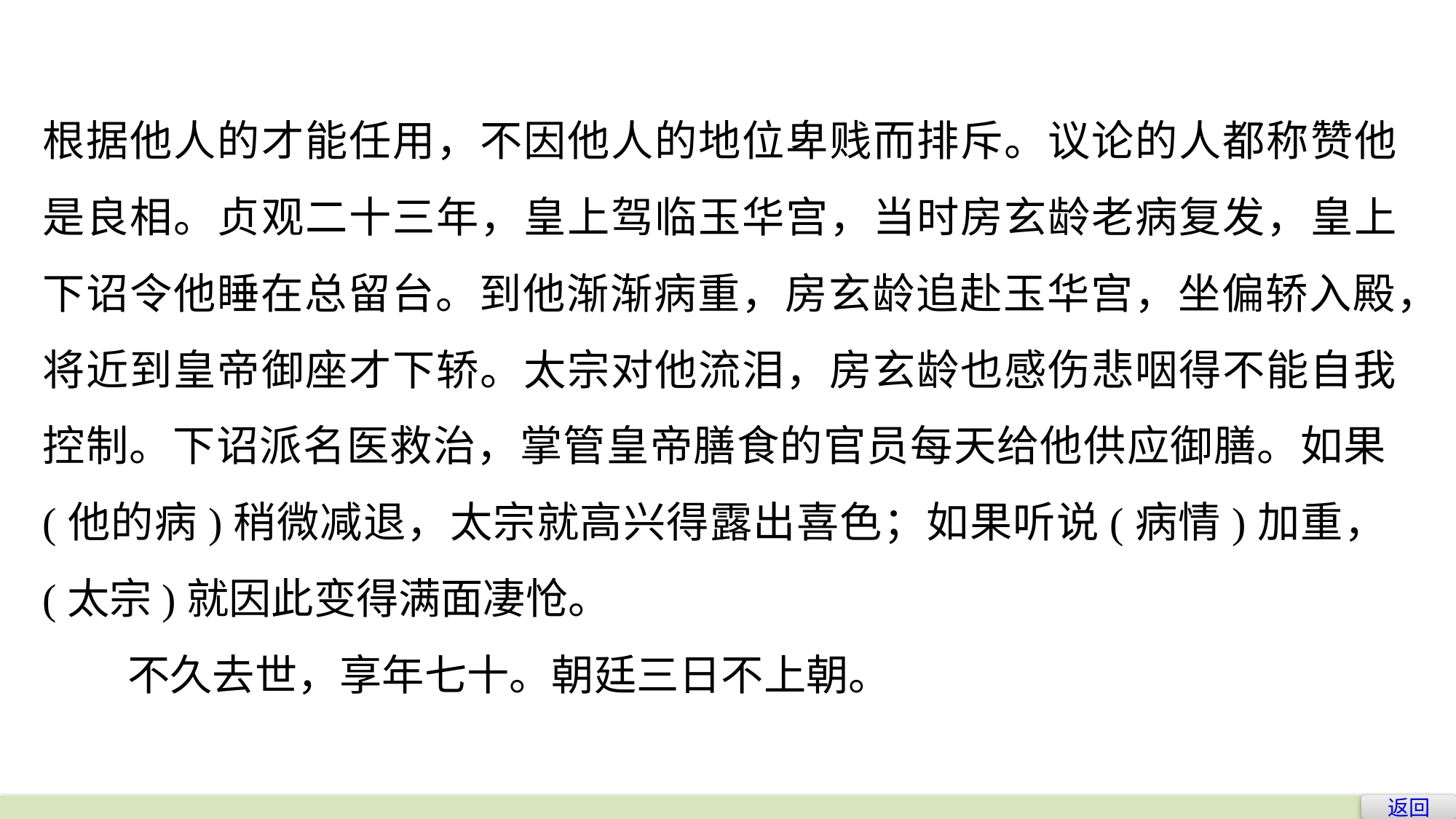

根据他人的才能任用，不因他人的地位卑贱而排斥。议论的人都称赞他是良相。贞观二十三年，皇上驾临玉华宫，当时房玄龄老病复发，皇上下诏令他睡在总留台。到他渐渐病重，房玄龄追赴玉华宫，坐偏轿入殿，将近到皇帝御座才下轿。太宗对他流泪，房玄龄也感伤悲咽得不能自我控制。下诏派名医救治，掌管皇帝膳食的官员每天给他供应御膳。如果(他的病)稍微减退，太宗就高兴得露出喜色；如果听说(病情)加重，(太宗)就因此变得满面凄怆。
不久去世，享年七十。朝廷三日不上朝。
返回